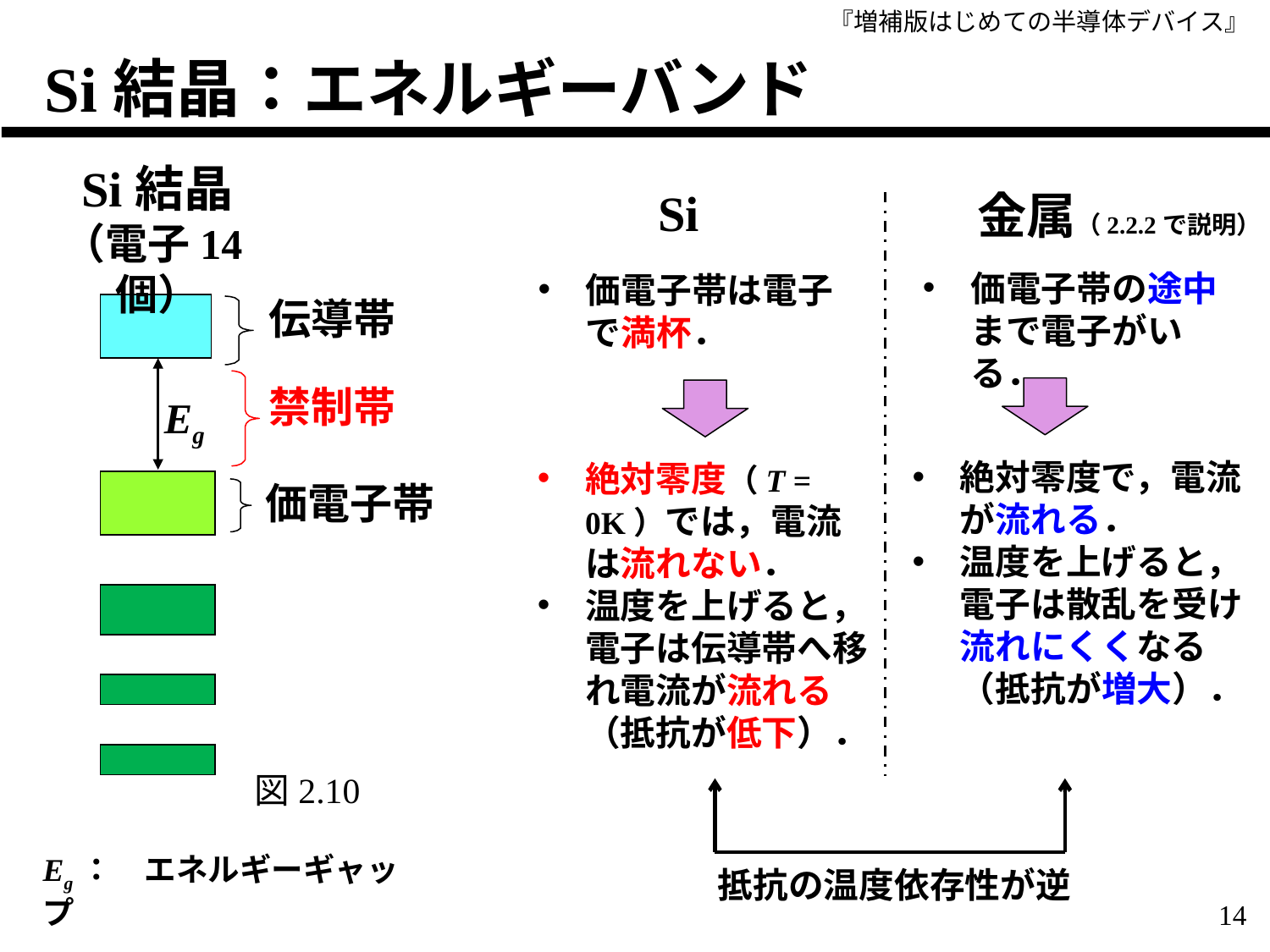

# Si結晶：エネルギーバンド
Si結晶
（電子14個）
Si
金属（2.2.2で説明）
価電子帯の途中まで電子がいる．
価電子帯は電子で満杯．

伝導帯

Eg

禁制帯

絶対零度で，電流が流れる．
温度を上げると，電子は散乱を受け流れにくくなる
（抵抗が増大）．
絶対零度（T = 0K）では，電流は流れない．
温度を上げると，電子は伝導帯へ移れ電流が流れる
（抵抗が低下）．

価電子帯

図2.10
Eg：　エネルギーギャップ
抵抗の温度依存性が逆
14